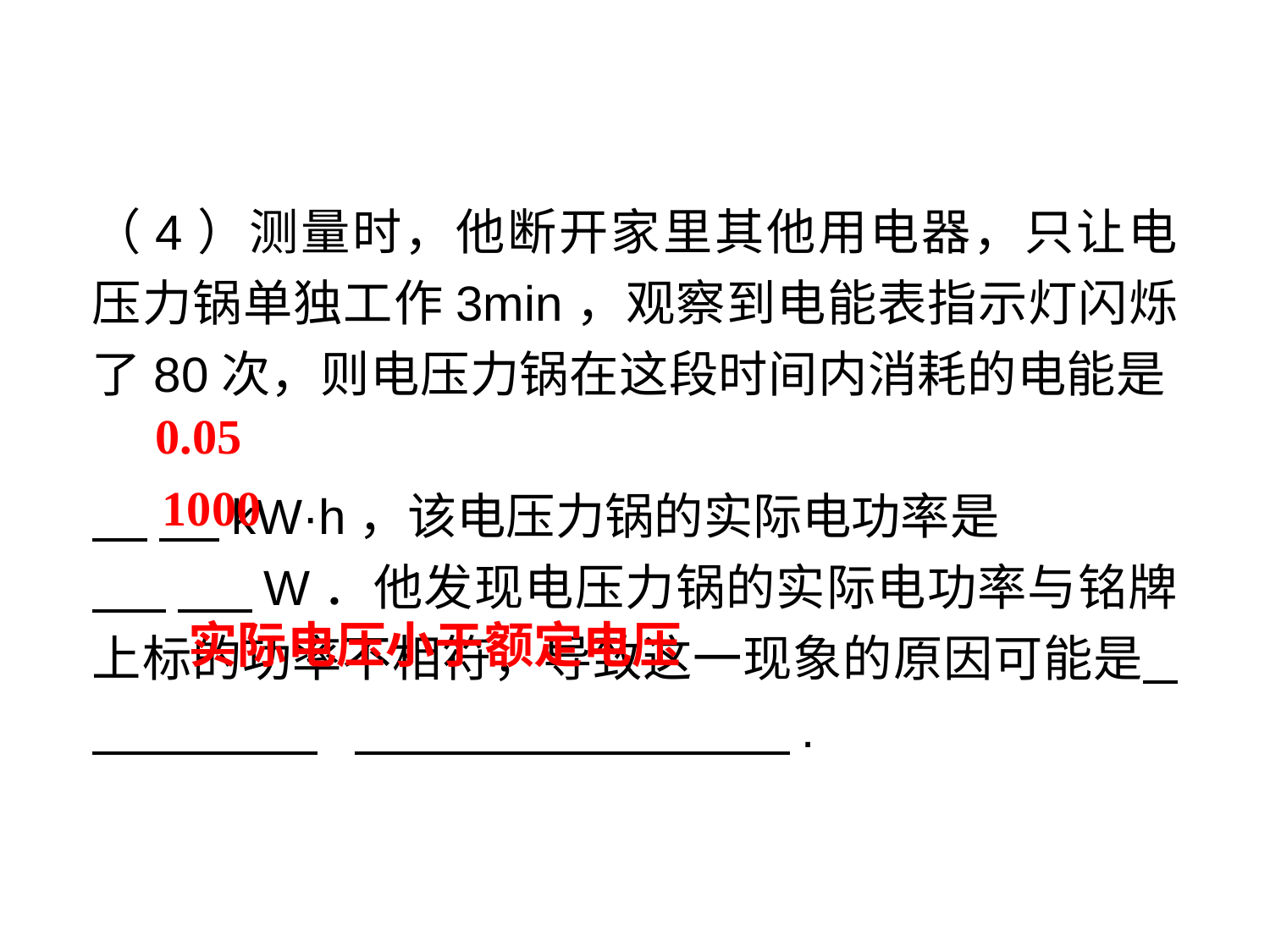

（4）测量时，他断开家里其他用电器，只让电压力锅单独工作3min，观察到电能表指示灯闪烁了80次，则电压力锅在这段时间内消耗的电能是
     　 kW·h，该电压力锅的实际电功率是
      　  W．他发现电压力锅的实际电功率与铭牌上标的功率不相符，导致这一现象的原因可能是    　                .　                                   .
0.05
1000
     实际电压小于额定电压